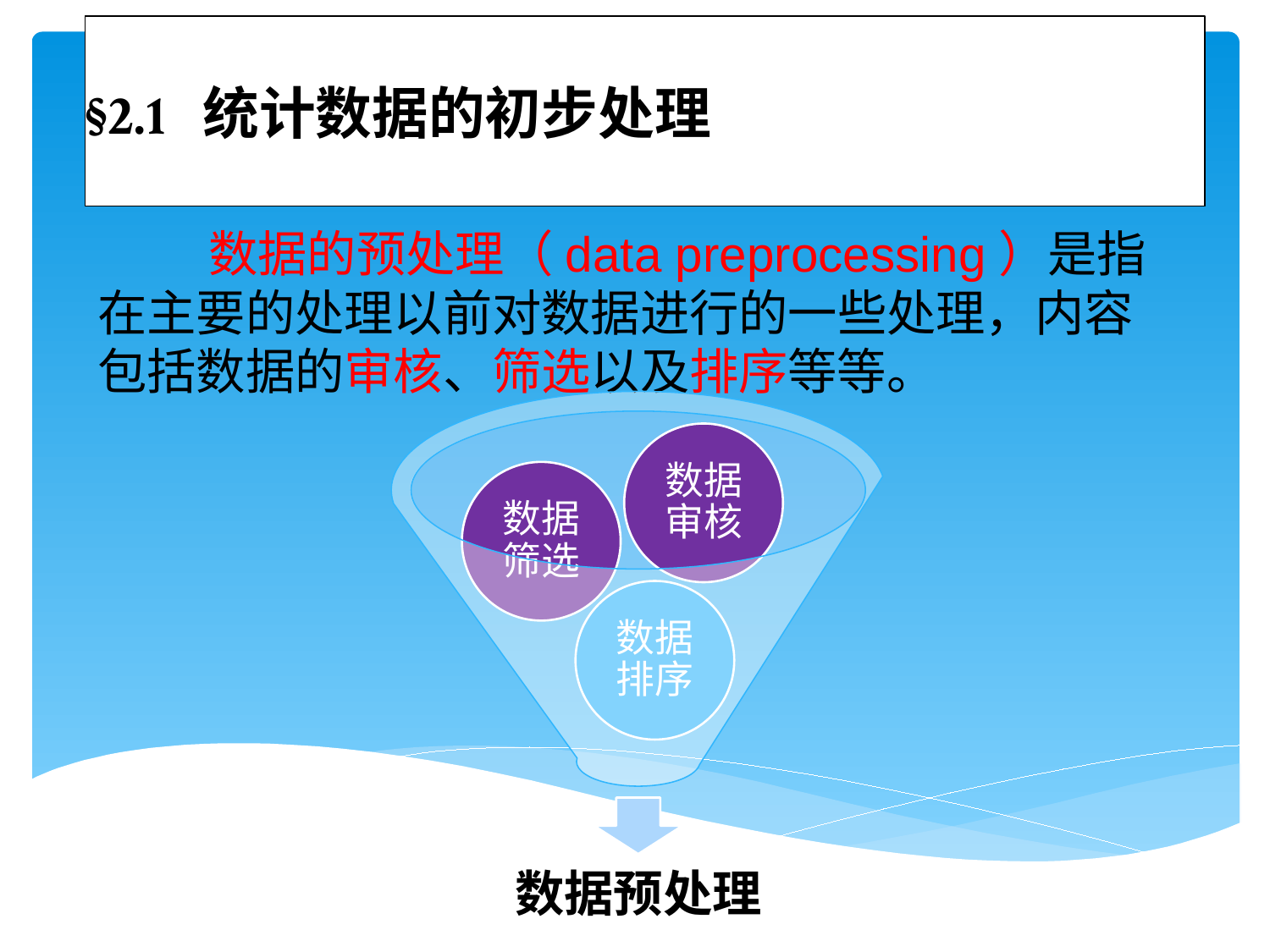

# §2.1  统计数据的初步处理
         数据的预处理（data preprocessing）是指在主要的处理以前对数据进行的一些处理，内容包括数据的审核、筛选以及排序等等。

数据预处理
数据排序
数据筛选
数据审核